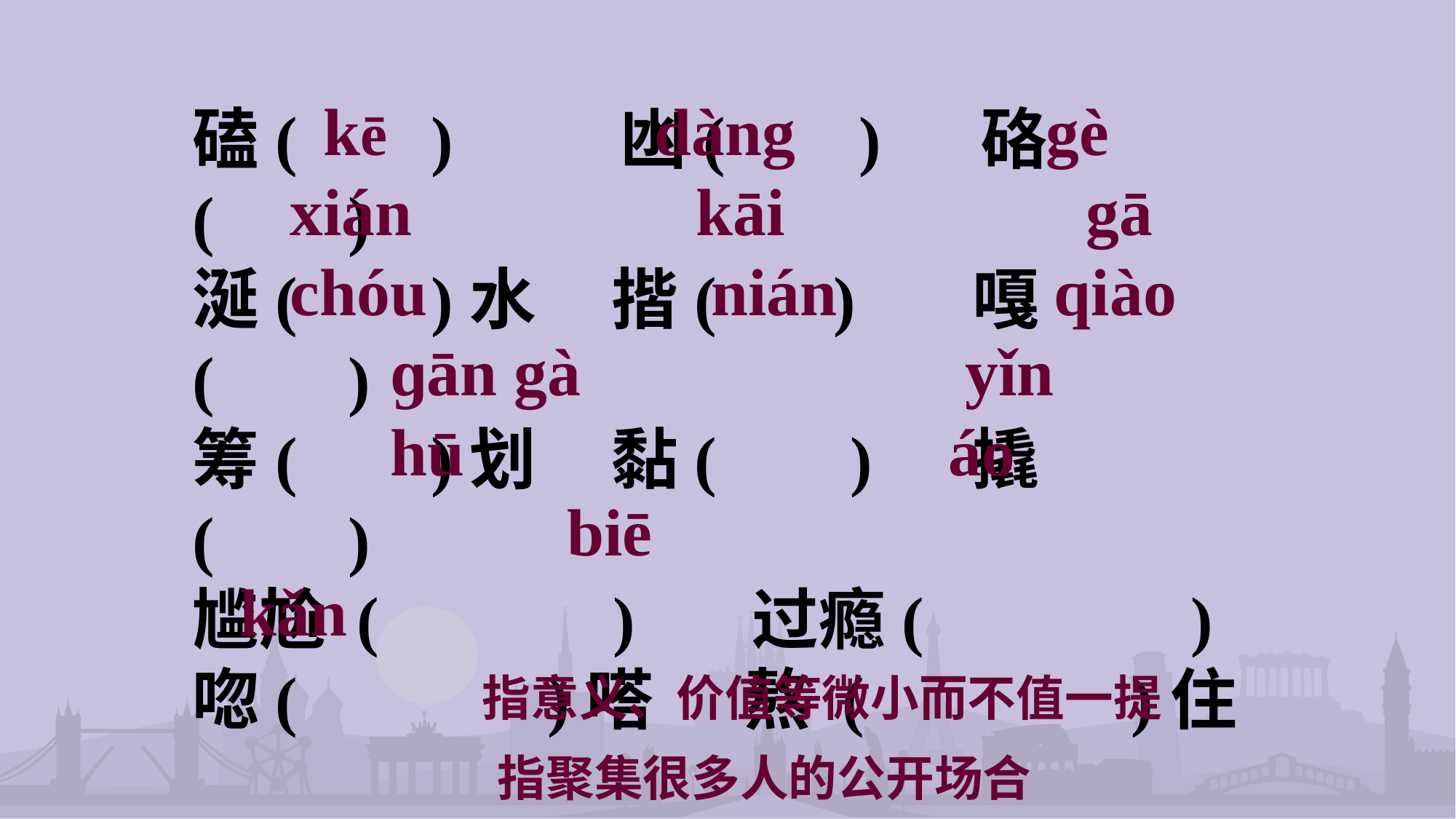

kē                dàng               gè
   xián                 kāi                  gā
   chóu                 nián             qiào
         ɡān gà                       yǐn
         hū                             áo                               	biē                                kǎn
               指意义、价值等微小而不值一提
                指聚集很多人的公开场合
磕(        )         凼(        )     硌 (        )
涎(        )水     揩(       )      嘎 (        )
筹(        )划     黏(        )     撬 (        )
尴尬 (              )      过瘾(                )
唿(               )嗒      熬 (                )住
憋(               )住      门槛(                )
微不足道:
大庭广众: